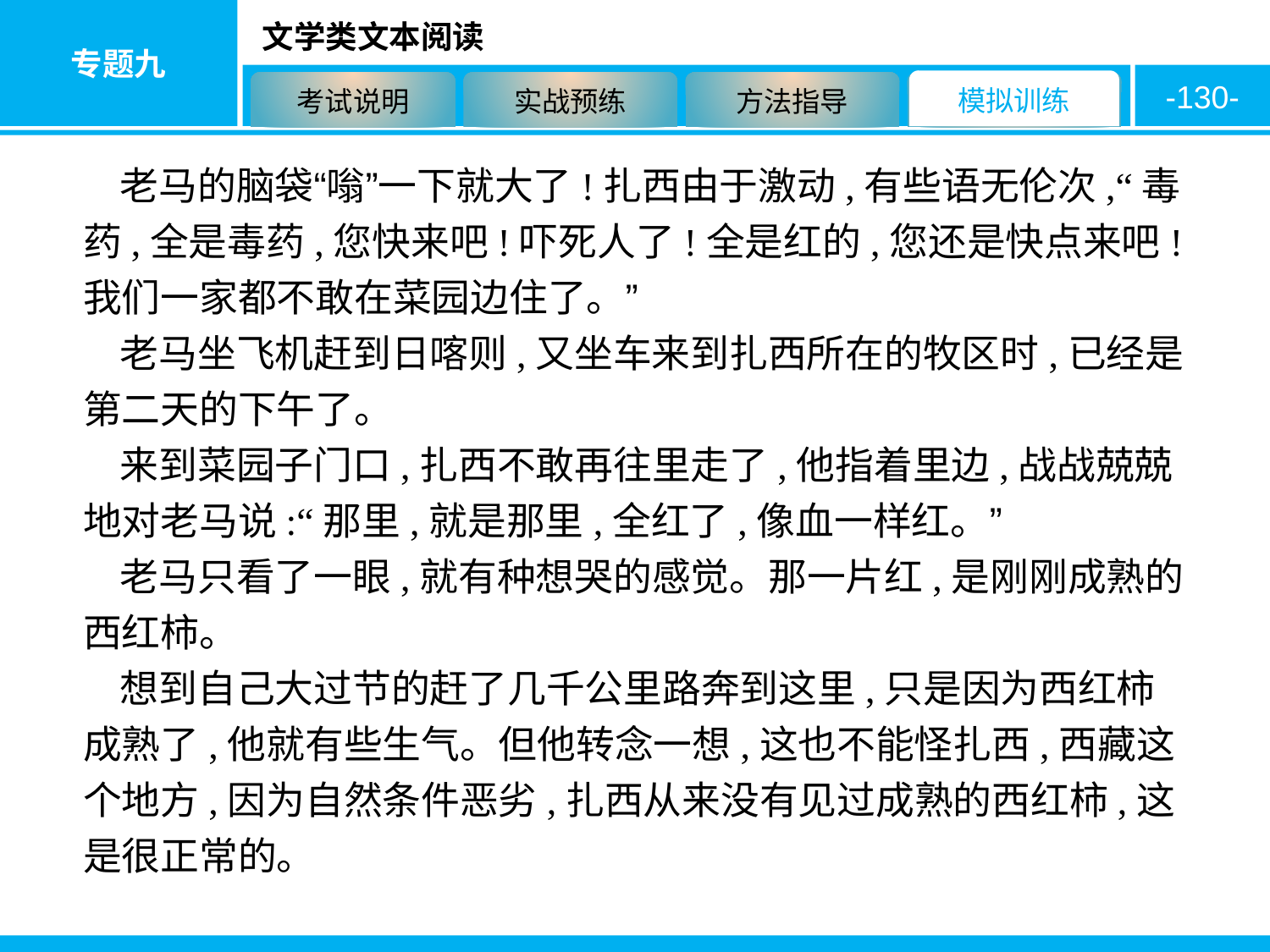

-130-
老马的脑袋“嗡”一下就大了!扎西由于激动,有些语无伦次,“毒药,全是毒药,您快来吧!吓死人了!全是红的,您还是快点来吧!我们一家都不敢在菜园边住了。”
老马坐飞机赶到日喀则,又坐车来到扎西所在的牧区时,已经是第二天的下午了。
来到菜园子门口,扎西不敢再往里走了,他指着里边,战战兢兢地对老马说:“那里,就是那里,全红了,像血一样红。”
老马只看了一眼,就有种想哭的感觉。那一片红,是刚刚成熟的西红柿。
想到自己大过节的赶了几千公里路奔到这里,只是因为西红柿成熟了,他就有些生气。但他转念一想,这也不能怪扎西,西藏这个地方,因为自然条件恶劣,扎西从来没有见过成熟的西红柿,这是很正常的。